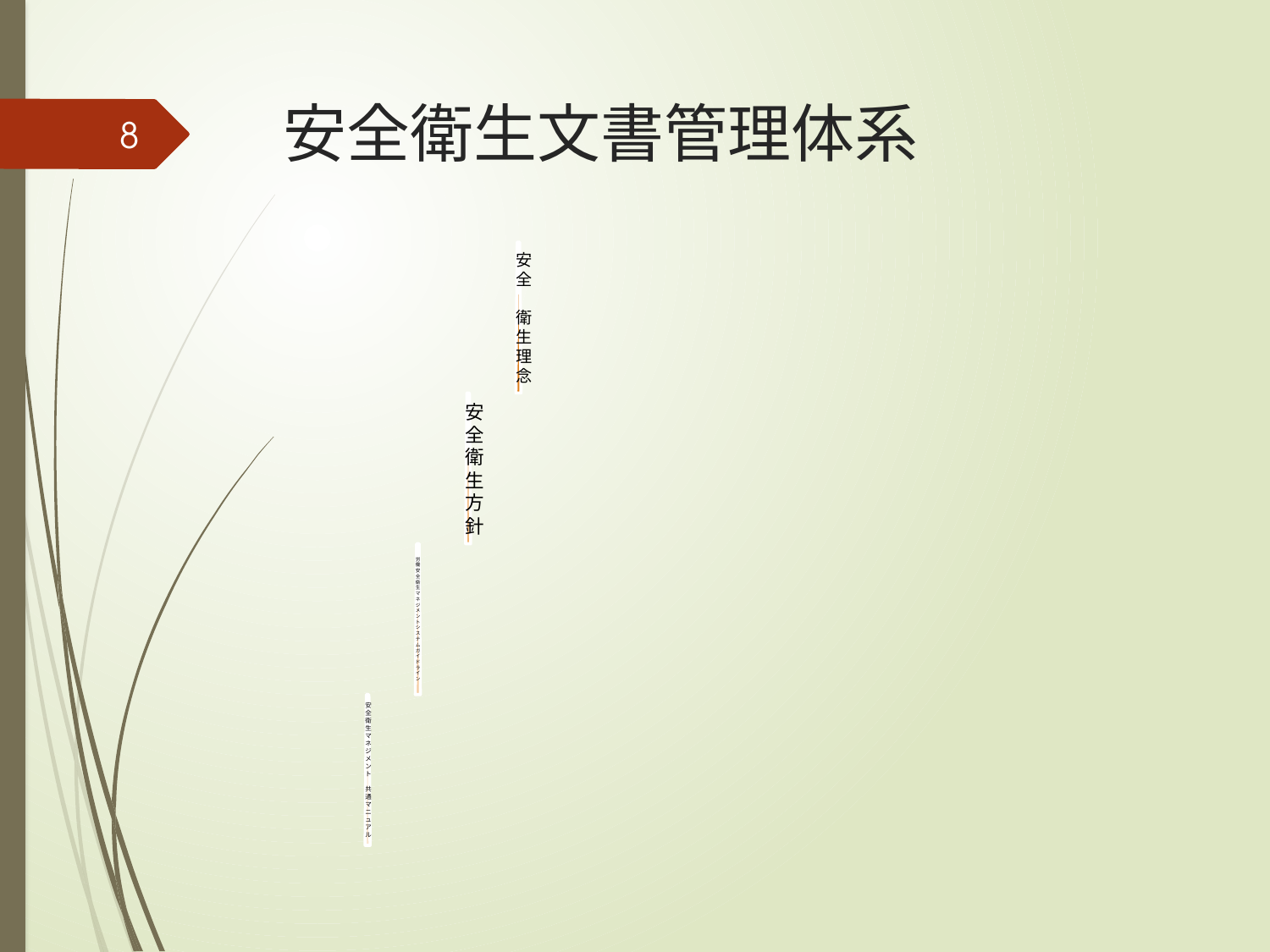

# 安全衛生文書管理体系
8
安全
衛生理念
安全衛生方針
労働安全衛生
マネジメントシステム
ガイドライン
安全衛生マネジメント
共通マニュアル